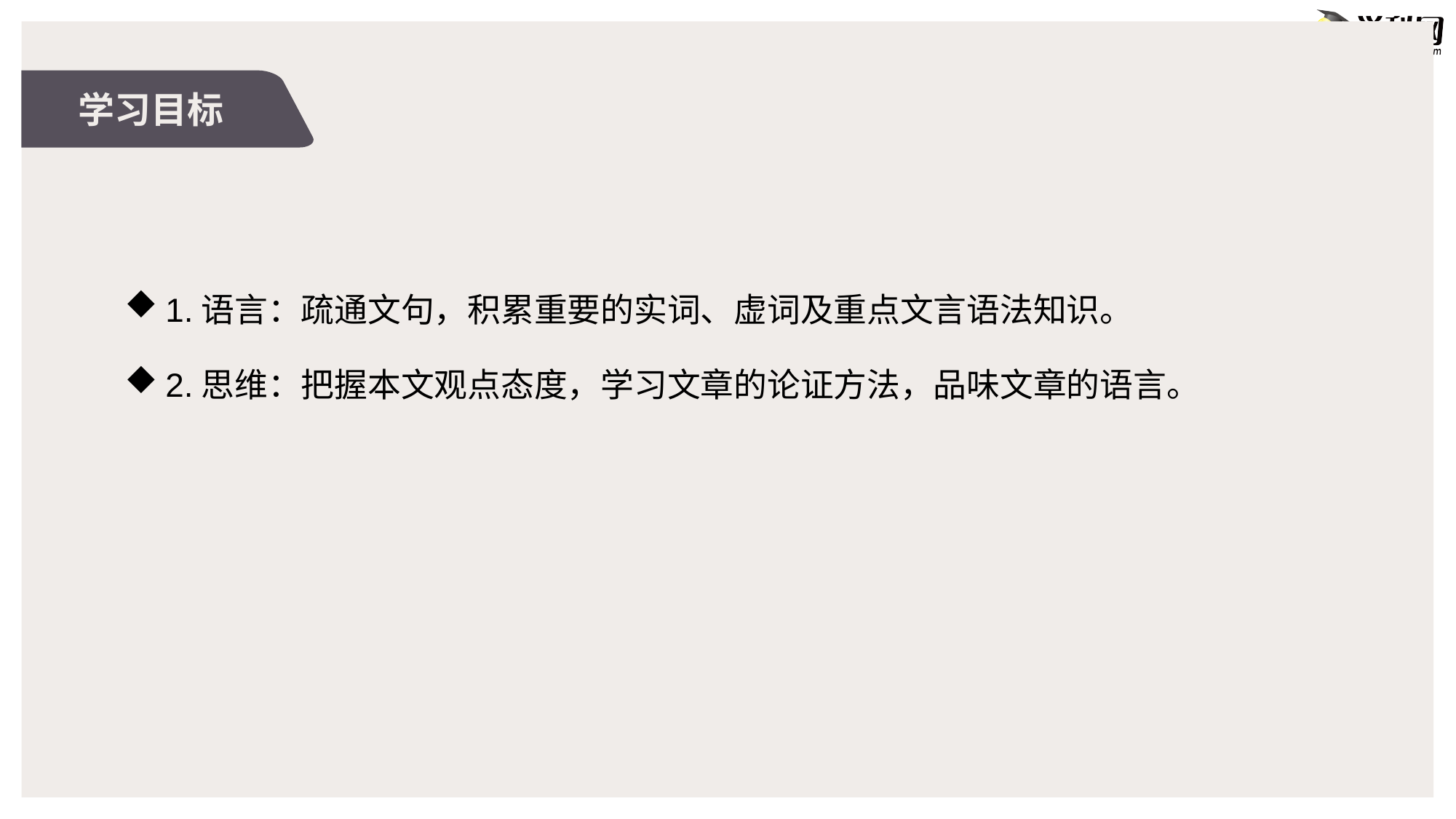

学习目标

1.语言：疏通文句，积累重要的实词、虚词及重点文言语法知识。
2.思维：把握本文观点态度，学习文章的论证方法，品味文章的语言。